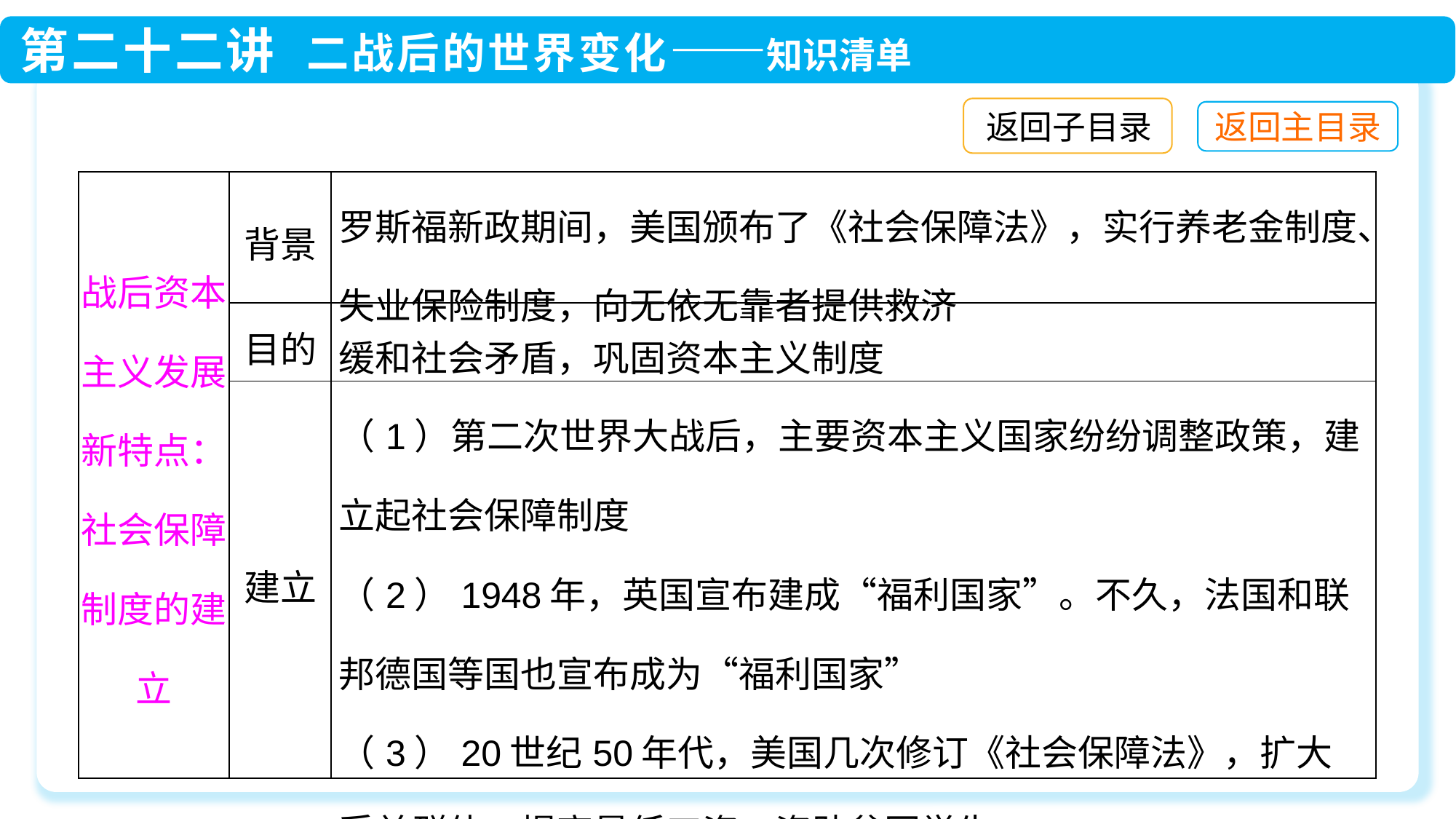

返回子目录
| 战后资本主义发展新特点：社会保障制度的建立 | 背景 | 罗斯福新政期间，美国颁布了《社会保障法》，实行养老金制度、失业保险制度，向无依无靠者提供救济 |
| --- | --- | --- |
|  | 目的 | 缓和社会矛盾，巩固资本主义制度 |
|  | 建立 | （1）第二次世界大战后，主要资本主义国家纷纷调整政策，建立起社会保障制度 （2）1948年，英国宣布建成“福利国家”。不久，法国和联邦德国等国也宣布成为“福利国家” （3）20世纪50年代，美国几次修订《社会保障法》，扩大受益群体，提高最低工资，资助贫困学生 |